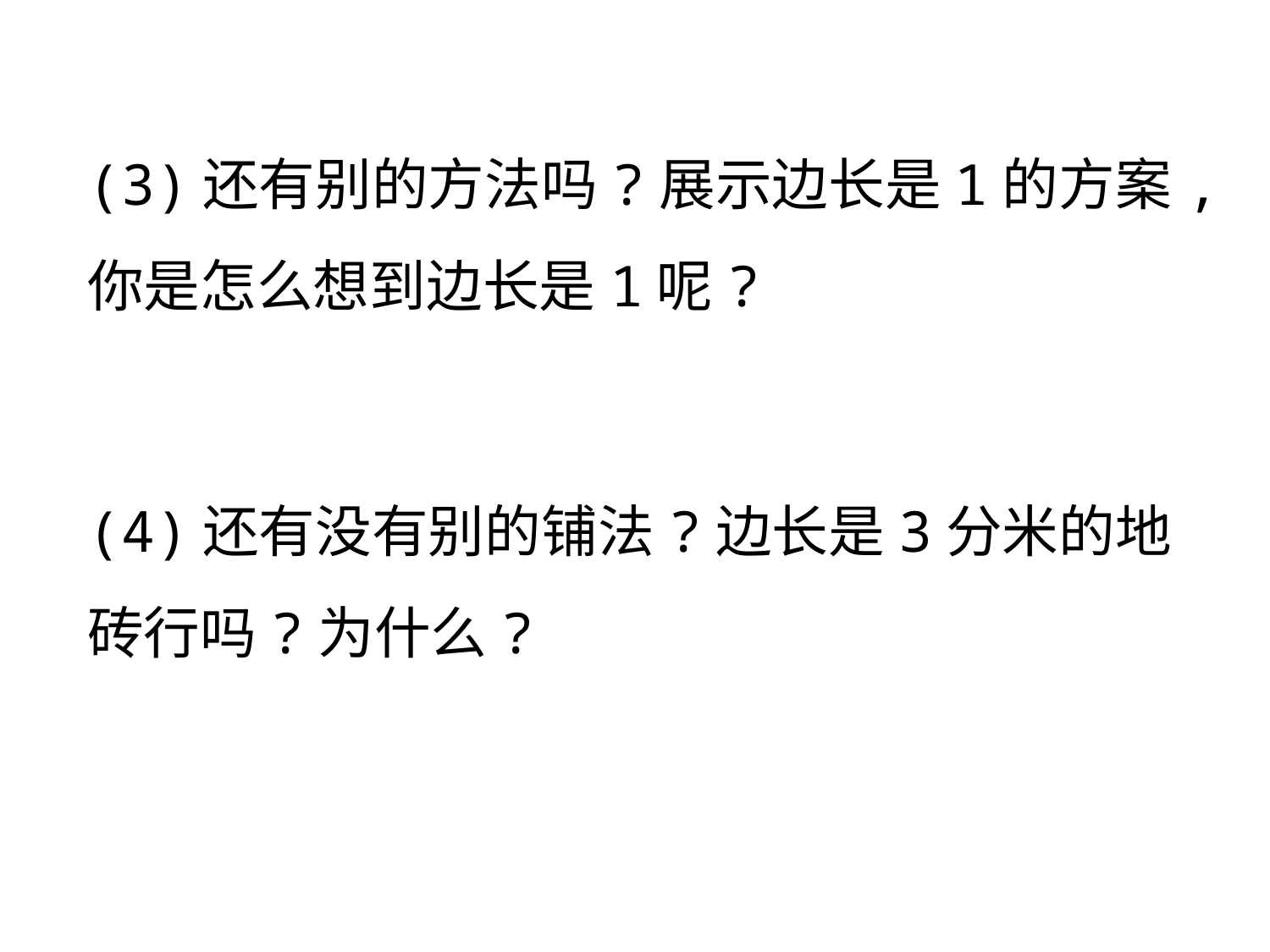

(3)还有别的方法吗?展示边长是1的方案,你是怎么想到边长是1呢?
(4)还有没有别的铺法?边长是3分米的地砖行吗?为什么?